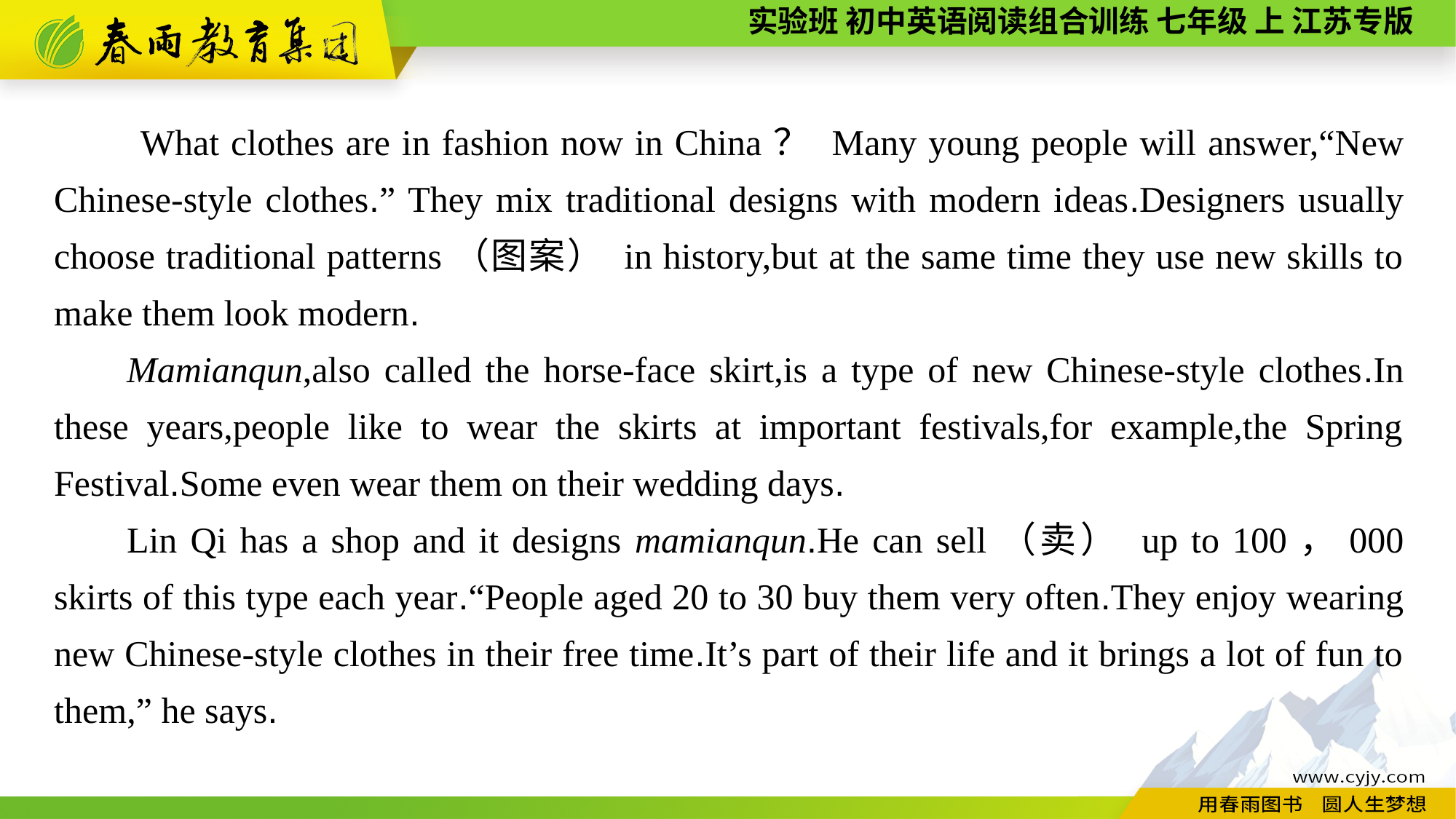

What clothes are in fashion now in China？ Many young people will answer,“New Chinese-style clothes.” They mix traditional designs with modern ideas.Designers usually choose traditional patterns（图案） in history,but at the same time they use new skills to make them look modern.
Mamianqun,also called the horse-face skirt,is a type of new Chinese-style clothes.In these years,people like to wear the skirts at important festivals,for example,the Spring Festival.Some even wear them on their wedding days.
Lin Qi has a shop and it designs mamianqun.He can sell（卖） up to 100，000 skirts of this type each year.“People aged 20 to 30 buy them very often.They enjoy wearing new Chinese-style clothes in their free time.It’s part of their life and it brings a lot of fun to them,” he says.